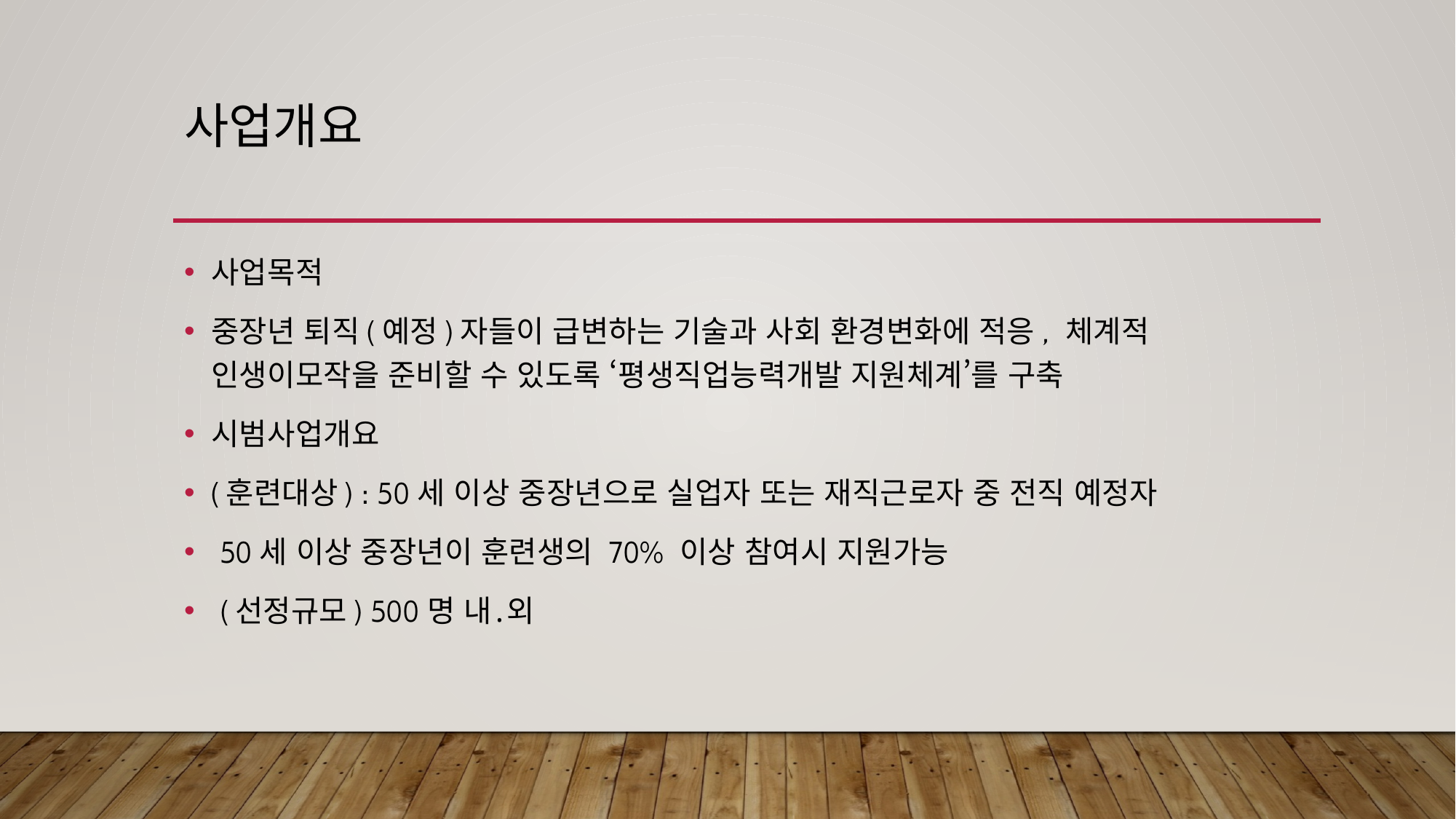

# 사업개요
사업목적
중장년 퇴직(예정)자들이 급변하는 기술과 사회 환경변화에 적응, 체계적 인생이모작을 준비할 수 있도록 ‘평생직업능력개발 지원체계’를 구축
시범사업개요
(훈련대상) : 50세 이상 중장년으로 실업자 또는 재직근로자 중 전직 예정자
 50세 이상 중장년이 훈련생의 70% 이상 참여시 지원가능
 (선정규모) 500명 내․외